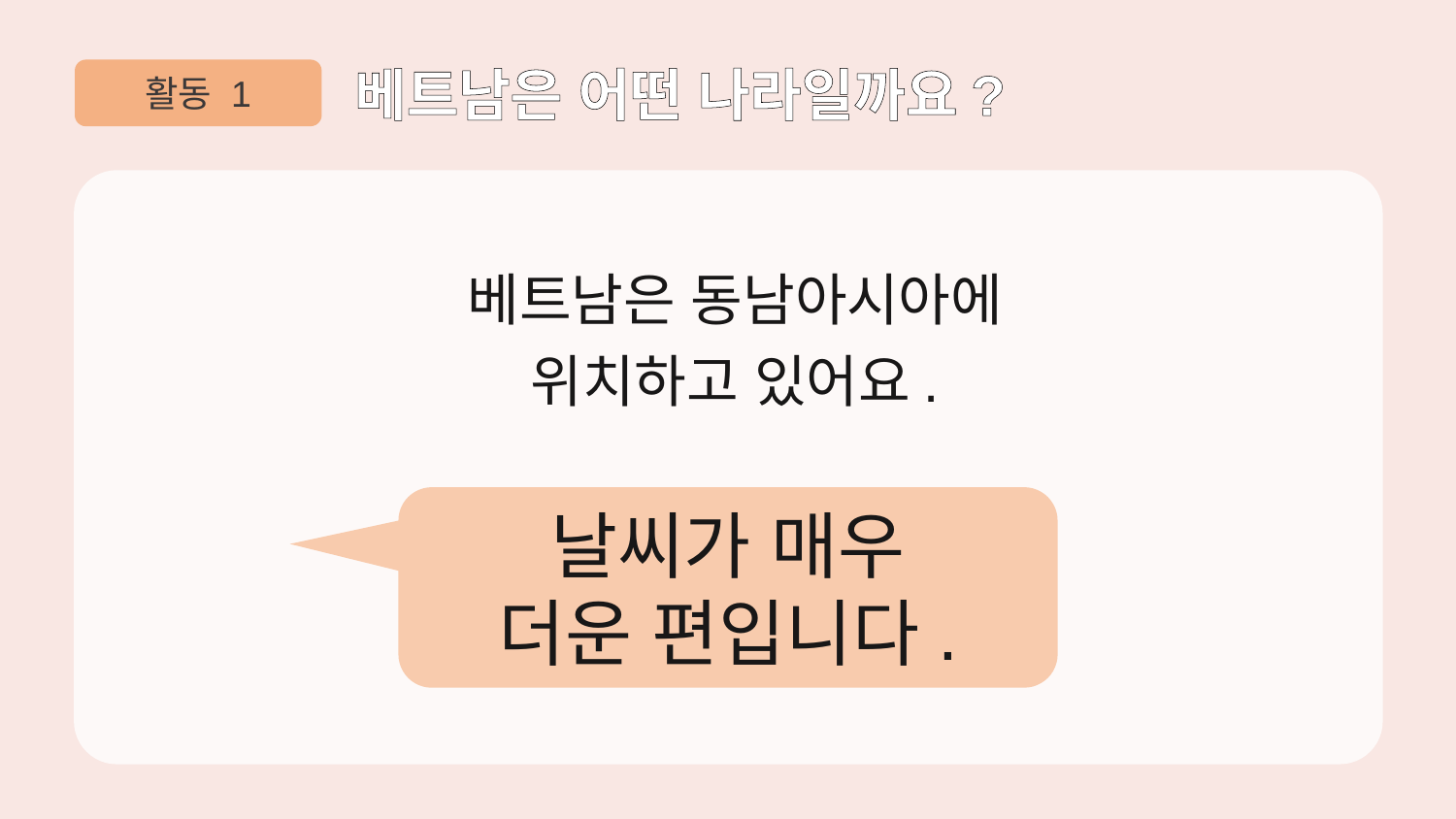

활동 1
베트남은 어떤 나라일까요?
베트남은 동남아시아에
위치하고 있어요.
날씨가 매우
더운 편입니다.